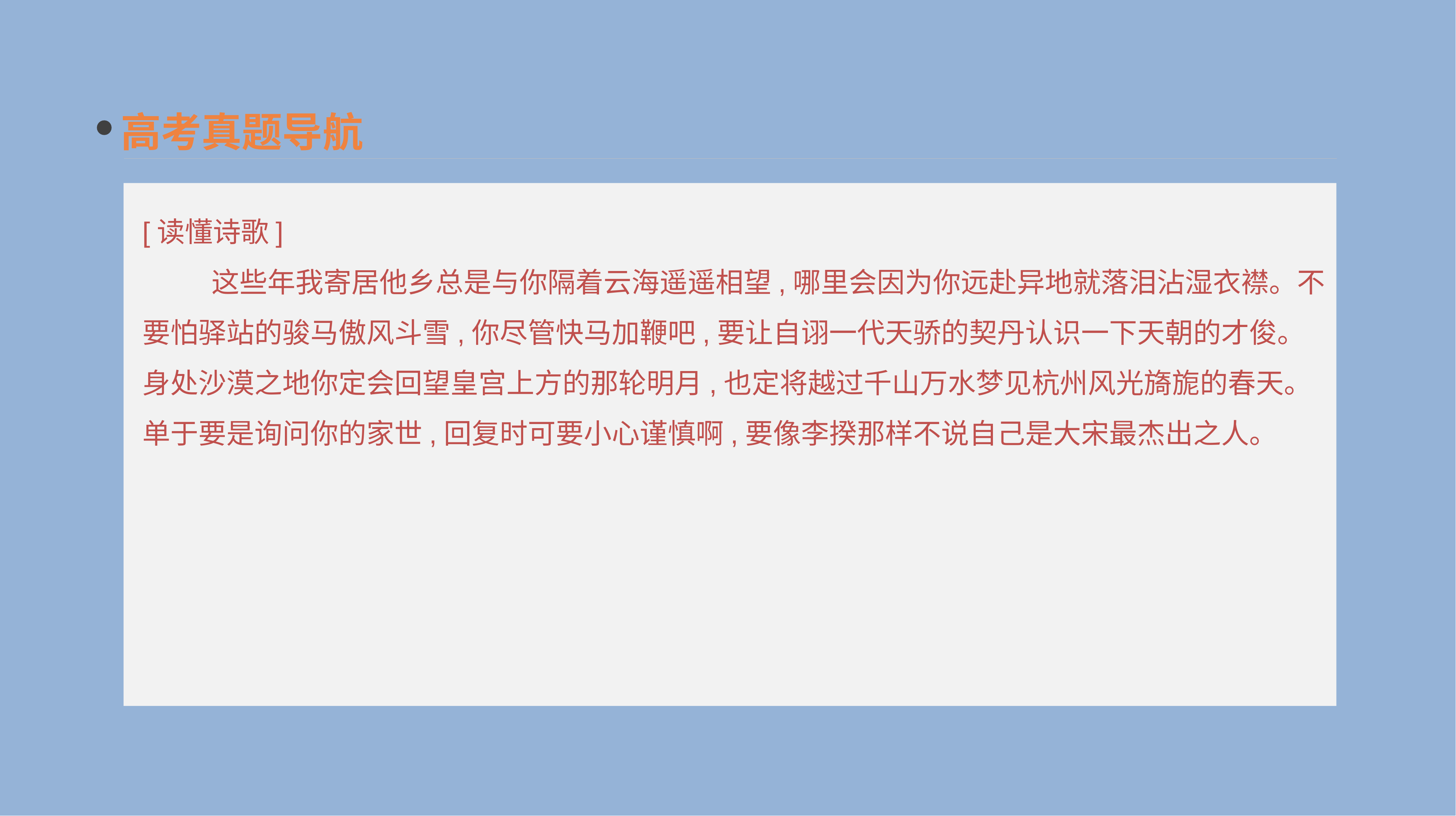

高考真题导航

[读懂诗歌]
 　　这些年我寄居他乡总是与你隔着云海遥遥相望,哪里会因为你远赴异地就落泪沾湿衣襟。不要怕驿站的骏马傲风斗雪,你尽管快马加鞭吧,要让自诩一代天骄的契丹认识一下天朝的才俊。身处沙漠之地你定会回望皇宫上方的那轮明月,也定将越过千山万水梦见杭州风光旖旎的春天。单于要是询问你的家世,回复时可要小心谨慎啊,要像李揆那样不说自己是大宋最杰出之人。